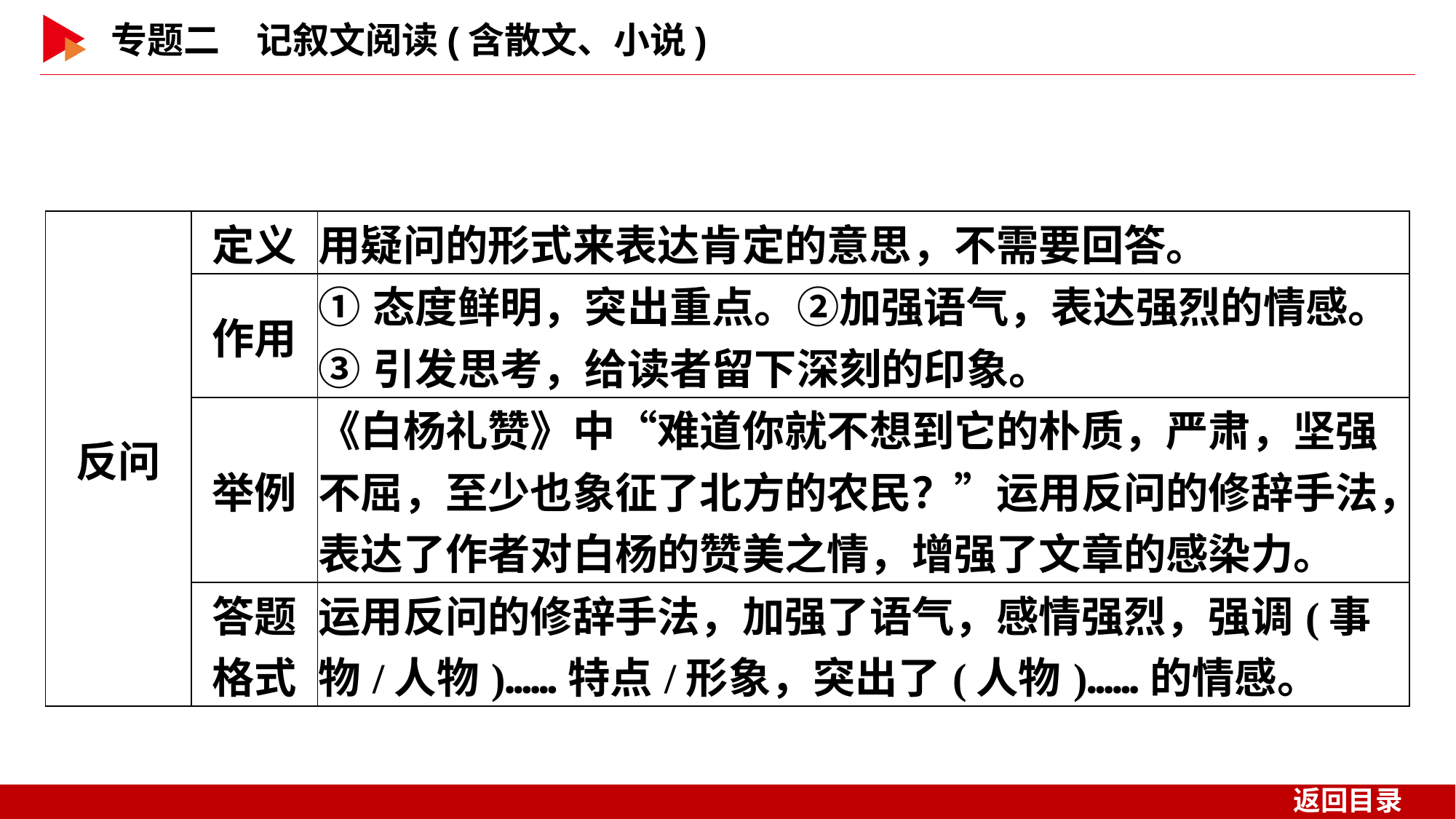

| 反问 | 定义 | 用疑问的形式来表达肯定的意思，不需要回答。 |
| --- | --- | --- |
|  | 作用 | ①态度鲜明，突出重点。②加强语气，表达强烈的情感。 ③引发思考，给读者留下深刻的印象。 |
|  | 举例 | 《白杨礼赞》中“难道你就不想到它的朴质，严肃，坚强不屈，至少也象征了北方的农民？”运用反问的修辞手法，表达了作者对白杨的赞美之情，增强了文章的感染力。 |
|  | 答题 格式 | 运用反问的修辞手法，加强了语气，感情强烈，强调(事物/人物)……特点/形象，突出了(人物)……的情感。 |